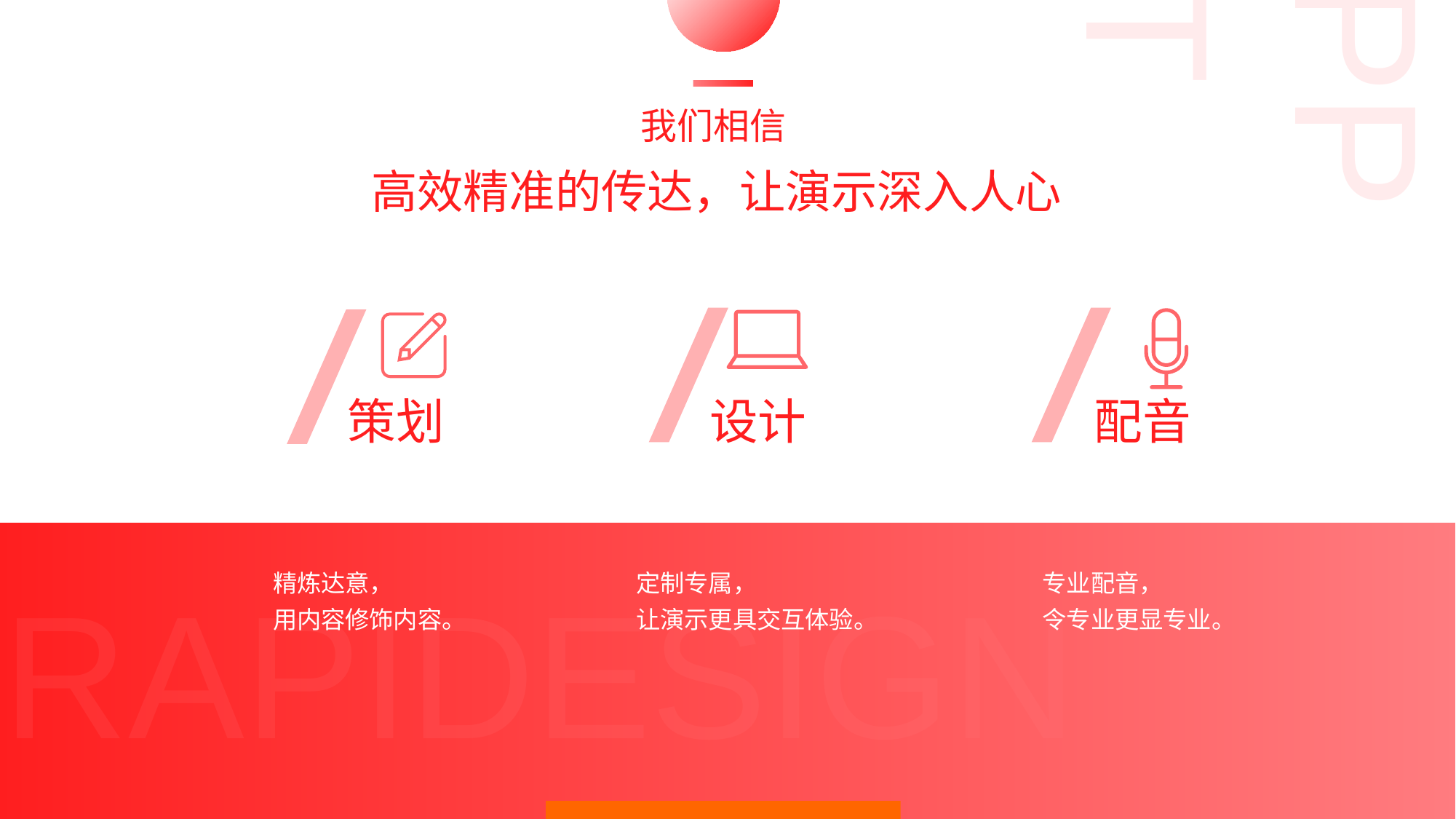

PPT
我们相信

高效精准的传达，让演示深入人心

设计

配音

策划

精炼达意，
用内容修饰内容。
定制专属，
让演示更具交互体验。
专业配音，
令专业更显专业。
RAPIDESIGN